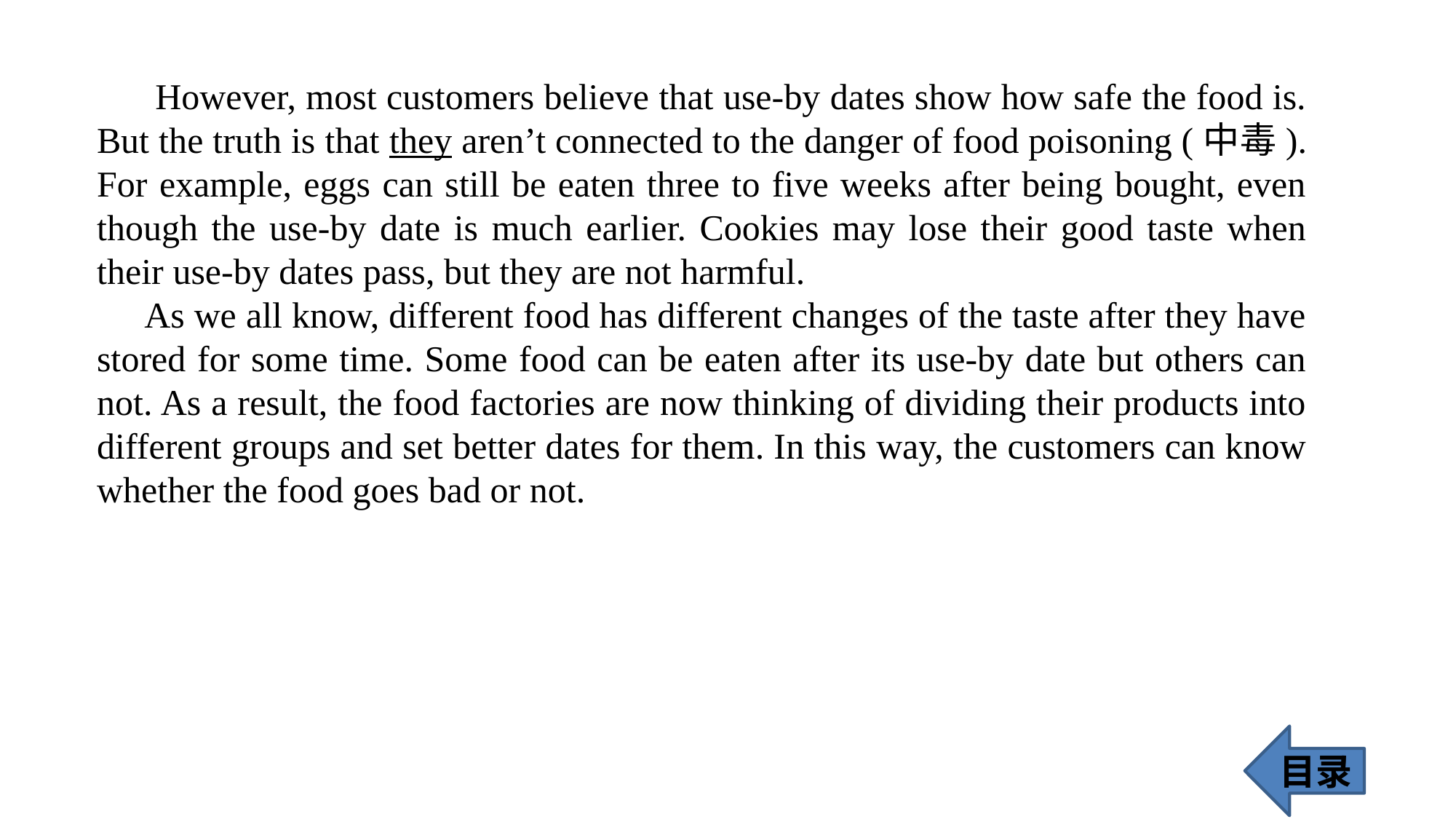

However, most customers believe that use-by dates show how safe the food is. But the truth is that they aren’t connected to the danger of food poisoning (中毒). For example, eggs can still be eaten three to five weeks after being bought, even though the use-by date is much earlier. Cookies may lose their good taste when their use-by dates pass, but they are not harmful.
     As we all know, different food has different changes of the taste after they have stored for some time. Some food can be eaten after its use-by date but others can not. As a result, the food factories are now thinking of dividing their products into different groups and set better dates for them. In this way, the customers can know whether the food goes bad or not.
目录
38